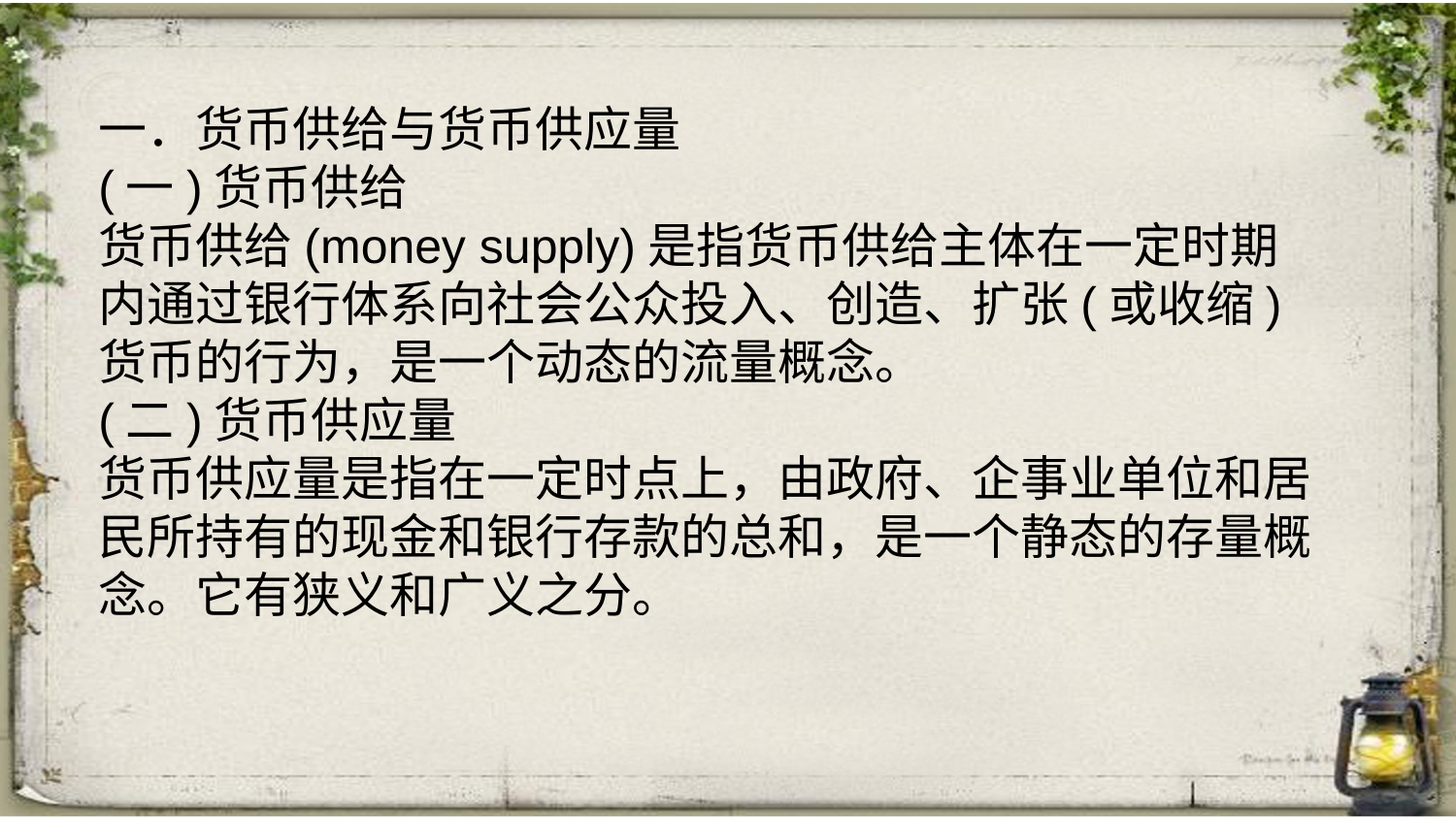

一．货币供给与货币供应量
(一)货币供给
货币供给(money supply)是指货币供给主体在一定时期内通过银行体系向社会公众投入、创造、扩张(或收缩)货币的行为，是一个动态的流量概念。
(二)货币供应量
货币供应量是指在一定时点上，由政府、企事业单位和居民所持有的现金和银行存款的总和，是一个静态的存量概念。它有狭义和广义之分。